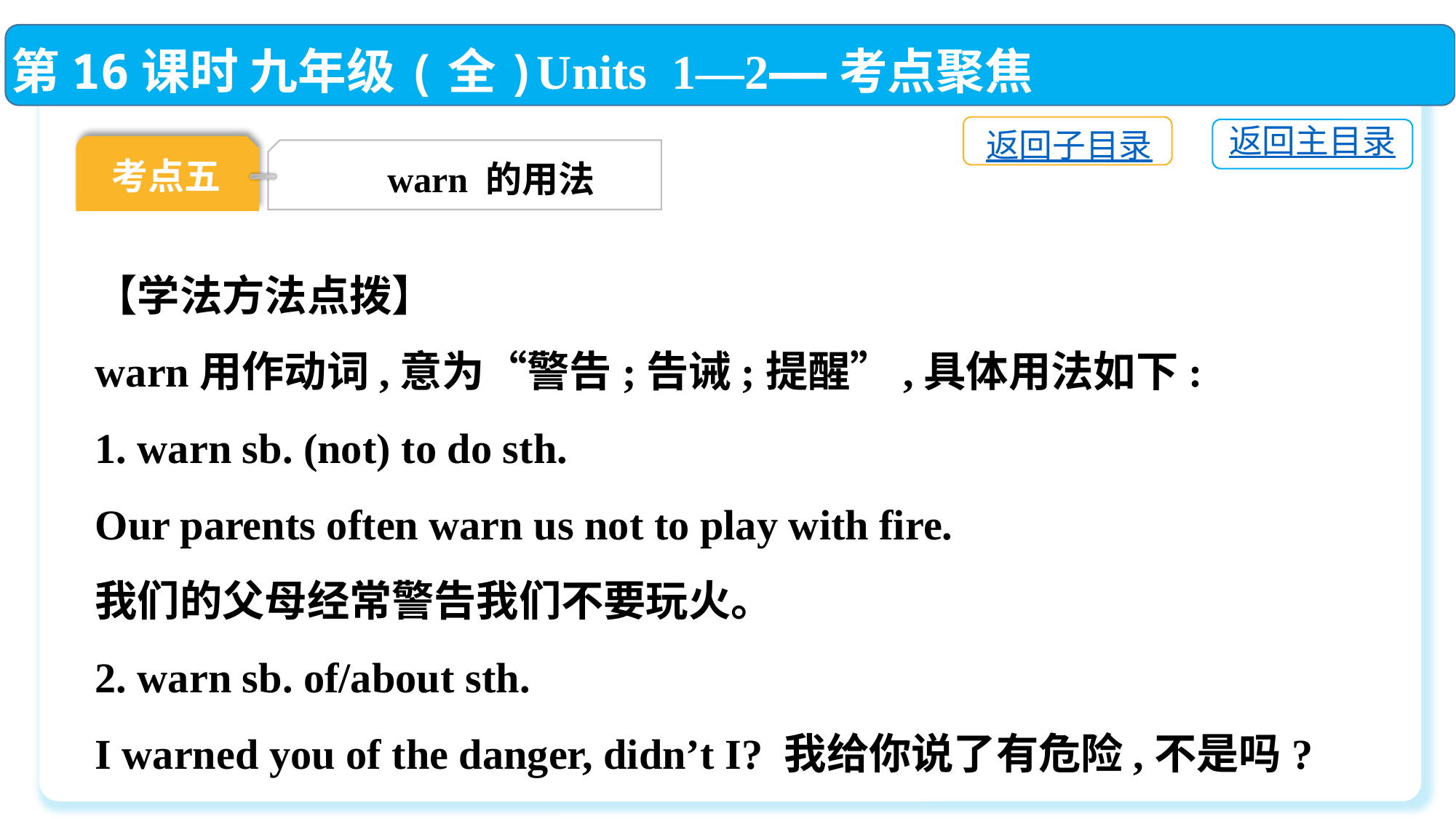

第16课时 九年级(全)Units  1—2——考点聚焦

返回子目录
返回主目录
考点五
warn 的用法

【学法方法点拨】
warn用作动词,意为“警告;告诫;提醒”,具体用法如下:
1. warn sb. (not) to do sth.
Our parents often warn us not to play with fire.
我们的父母经常警告我们不要玩火。
2. warn sb. of/about sth.
I warned you of the danger, didn’t I? 我给你说了有危险,不是吗?